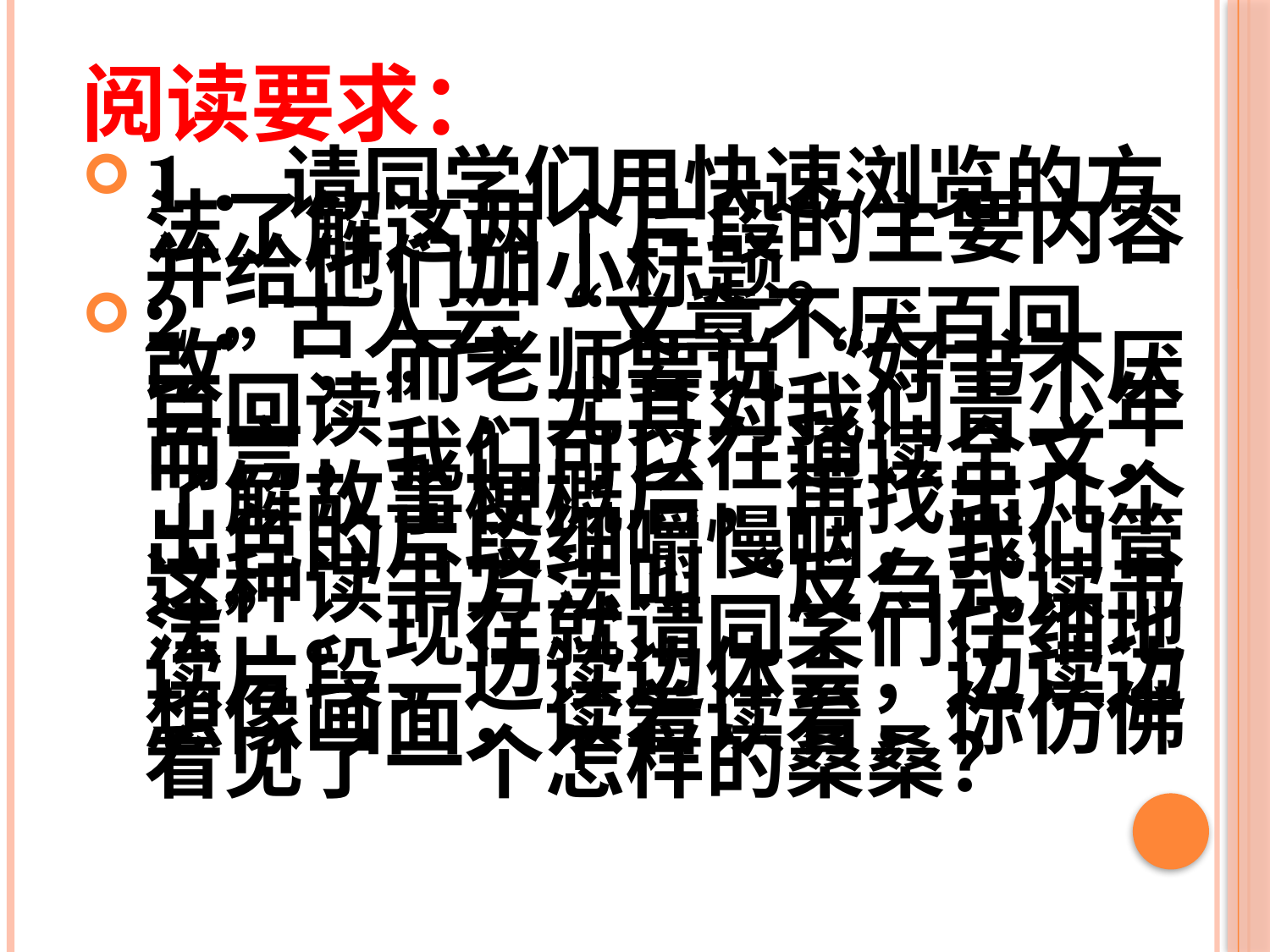

# 阅读要求：
1．请同学们用快速浏览的方法了解这两个片段的主要内容并给他们加小标题。
2．古人云“文章不厌百回改”，而老师要说“好书不厌百回读”，尤其对我们青少年而言，我们可以在通读全文，了解故事梗概后，再找出几个出色的片段细嚼慢咽，我们管这种读书方法叫“反刍式读书法”。现在就请同学们仔细地读片段，边读边体会，边读边想像画面，读着读着，你仿佛看见了一个怎样的桑桑？